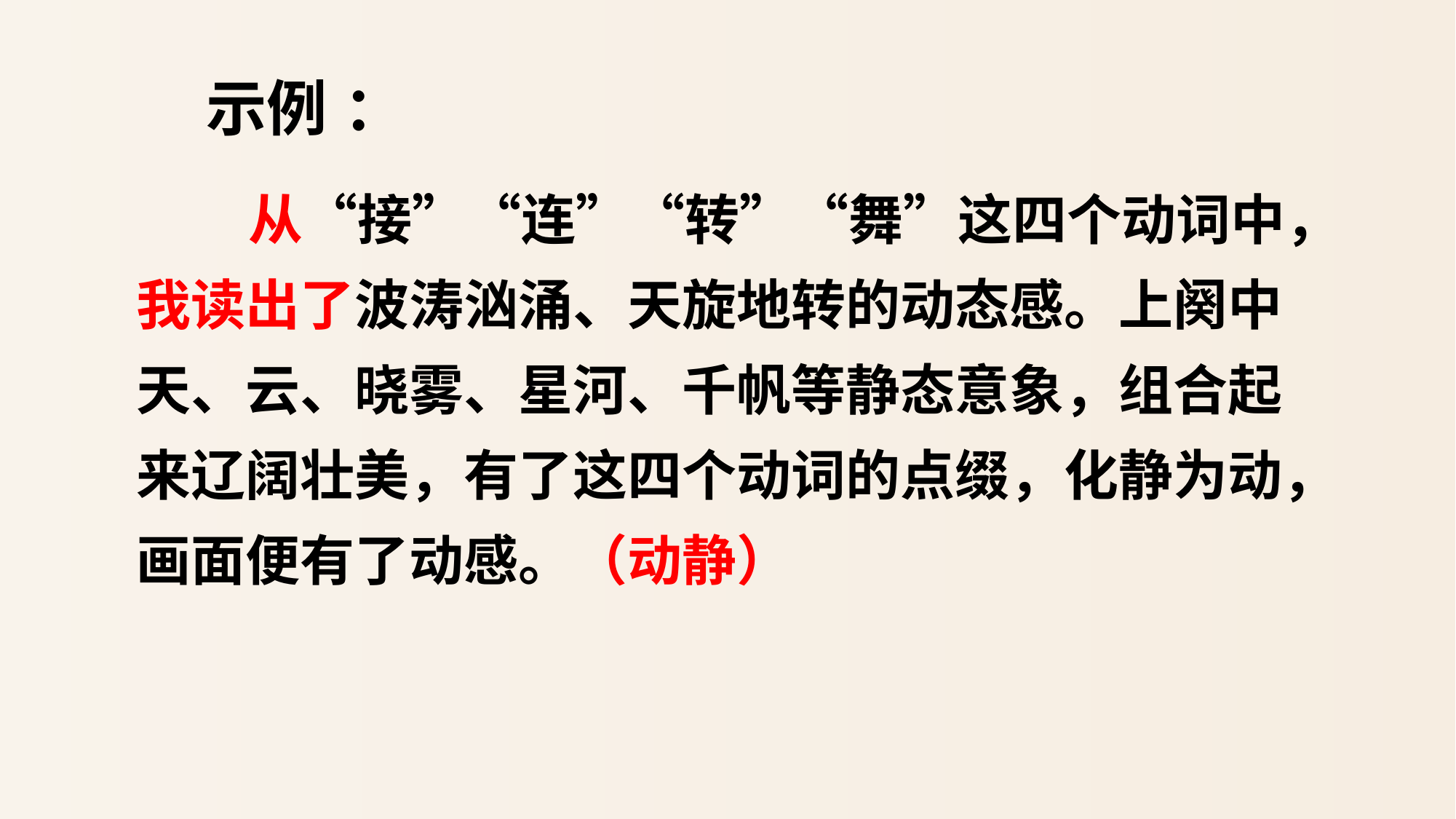

# 示例 ：
        从“接”“连”“转”“舞”这四个动词中，我读出了波涛汹涌、天旋地转的动态感。上阕中天、云、晓雾、星河、千帆等静态意象，组合起来辽阔壮美，有了这四个动词的点缀，化静为动，画面便有了动感。（动静）